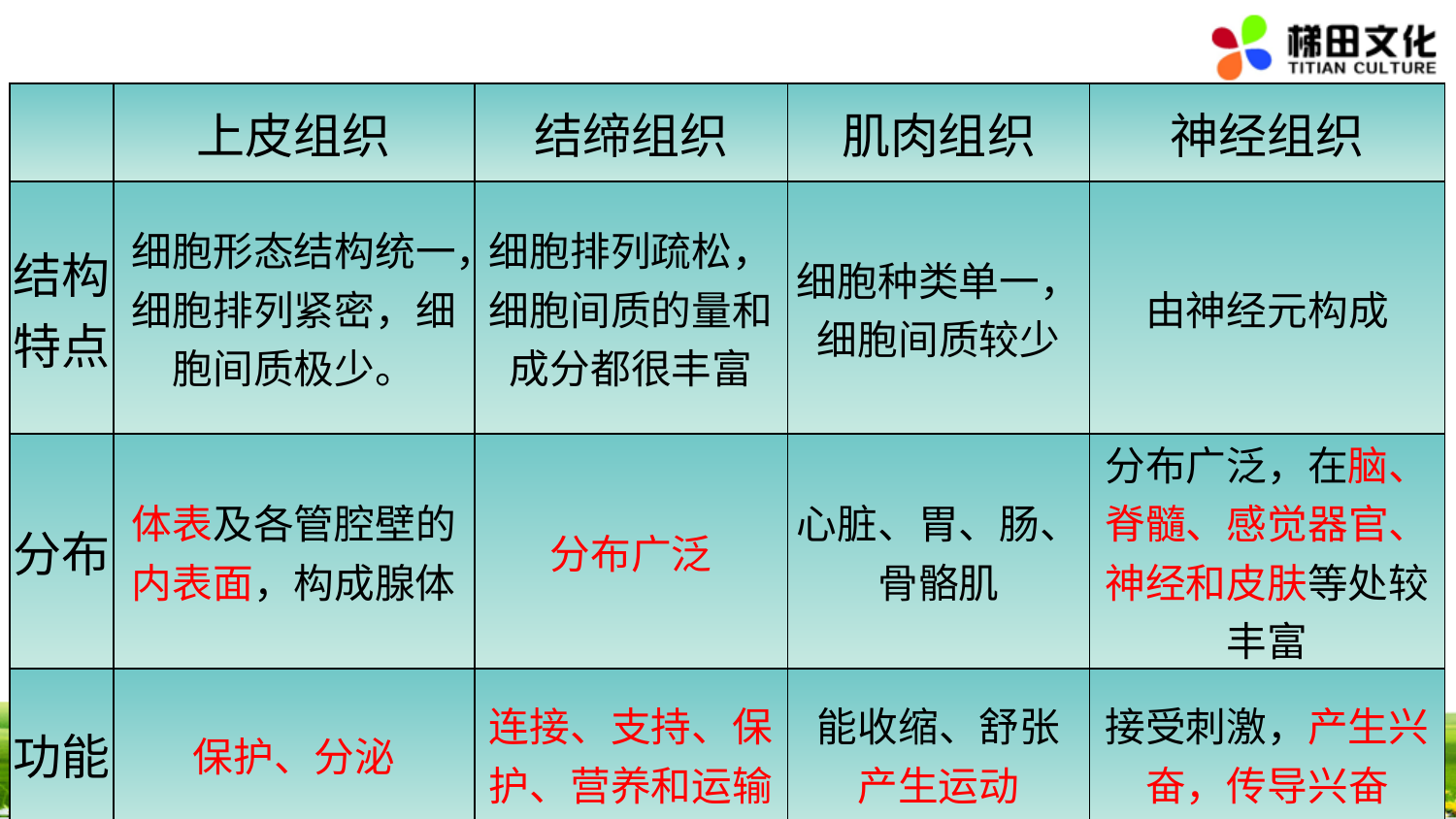

|  | 上皮组织 | 结缔组织 | 肌肉组织 | 神经组织 |
| --- | --- | --- | --- | --- |
| 结构特点 | 细胞形态结构统一，细胞排列紧密，细胞间质极少。 | 细胞排列疏松，细胞间质的量和成分都很丰富 | 细胞种类单一，细胞间质较少 | 由神经元构成 |
| 分布 | 体表及各管腔壁的内表面，构成腺体 | 分布广泛 | 心脏、胃、肠、骨骼肌 | 分布广泛，在脑、脊髓、感觉器官、神经和皮肤等处较丰富 |
| 功能 | 保护、分泌 | 连接、支持、保护、营养和运输 | 能收缩、舒张 产生运动 | 接受刺激，产生兴奋，传导兴奋 |
#